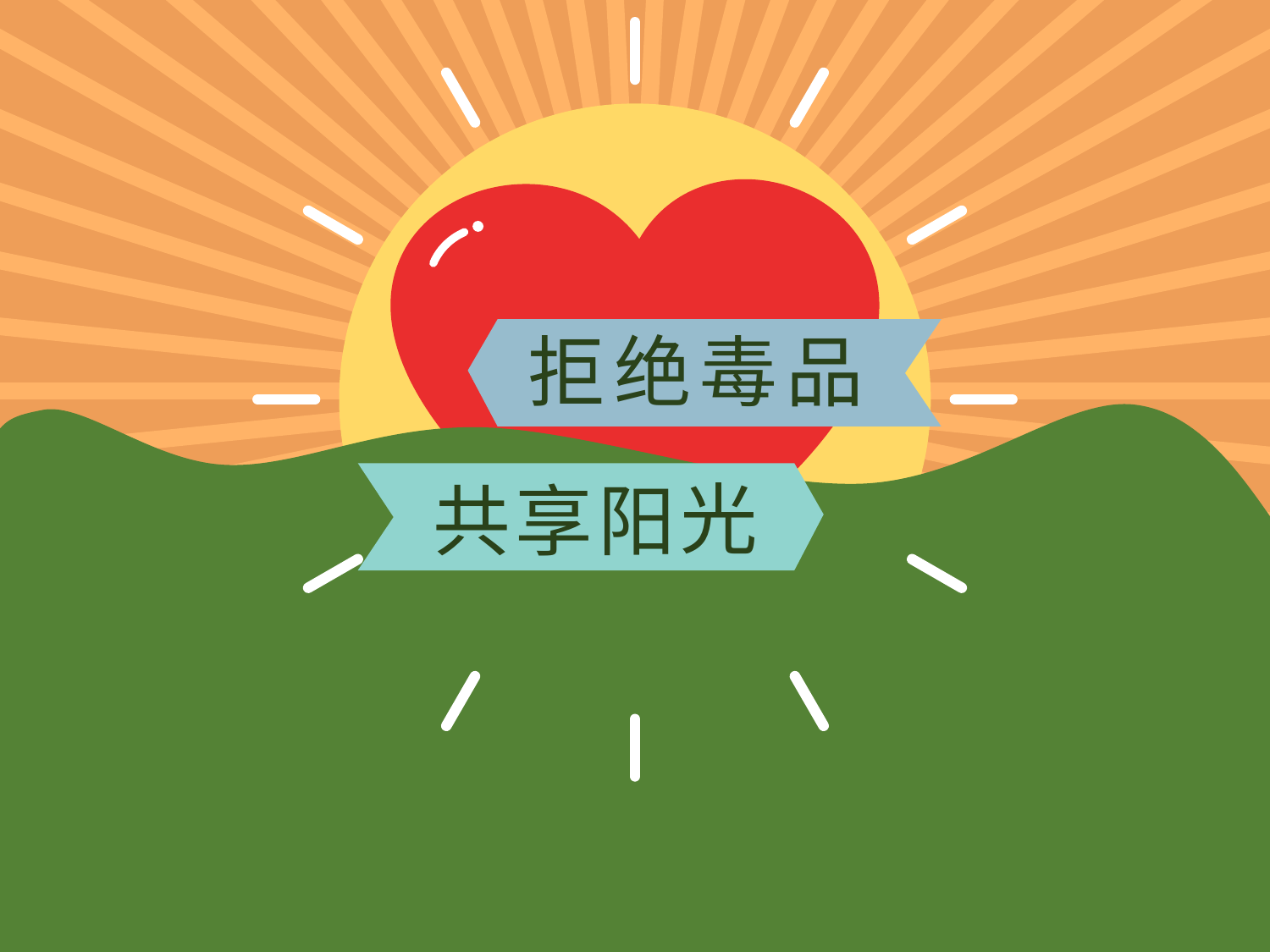

拒
绝
毒
品

光
共
享
阳